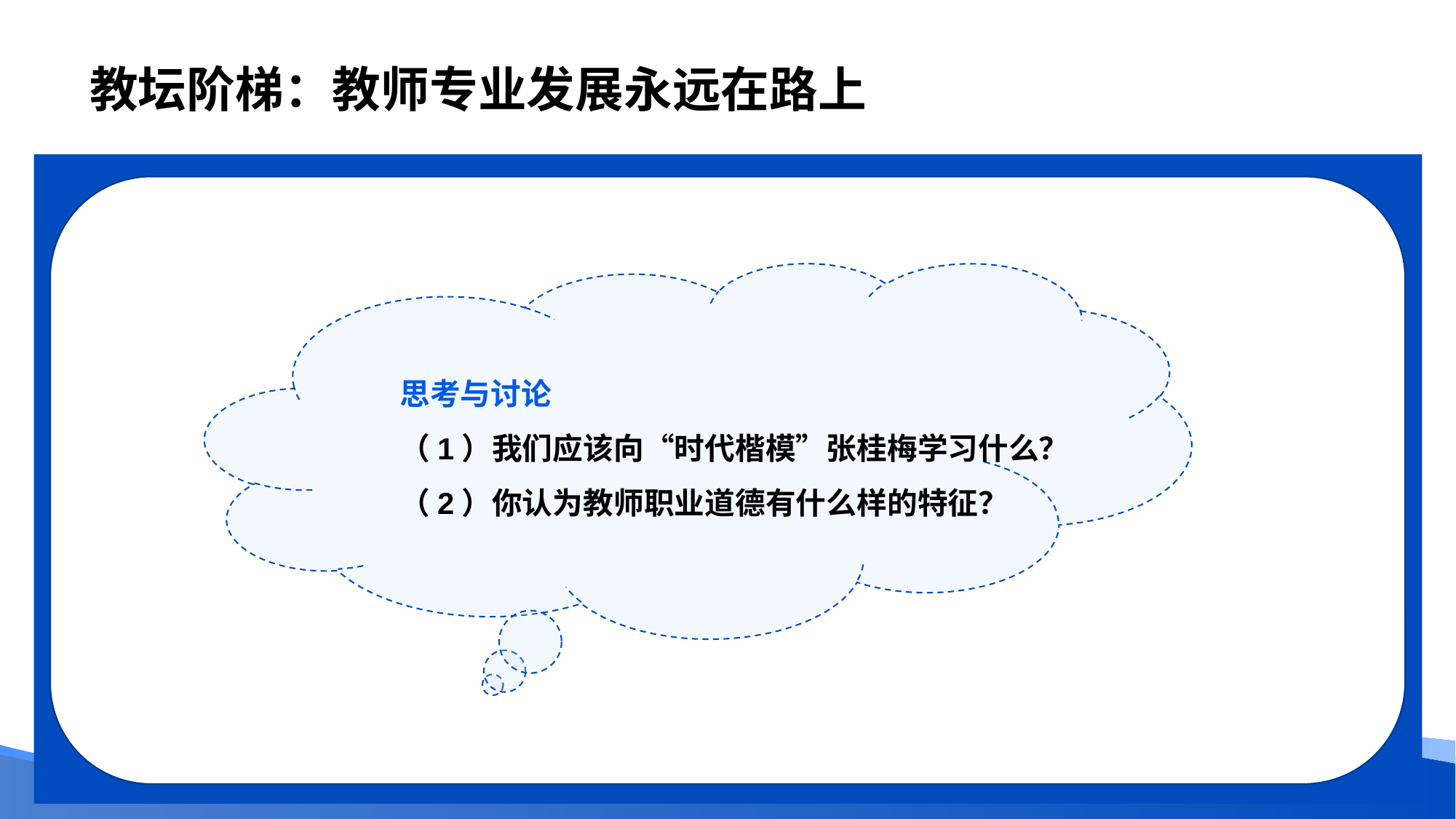

# 教坛阶梯：教师专业发展永远在路上

思考与讨论
（1）我们应该向“时代楷模”张桂梅学习什么？
（2）你认为教师职业道德有什么样的特征？